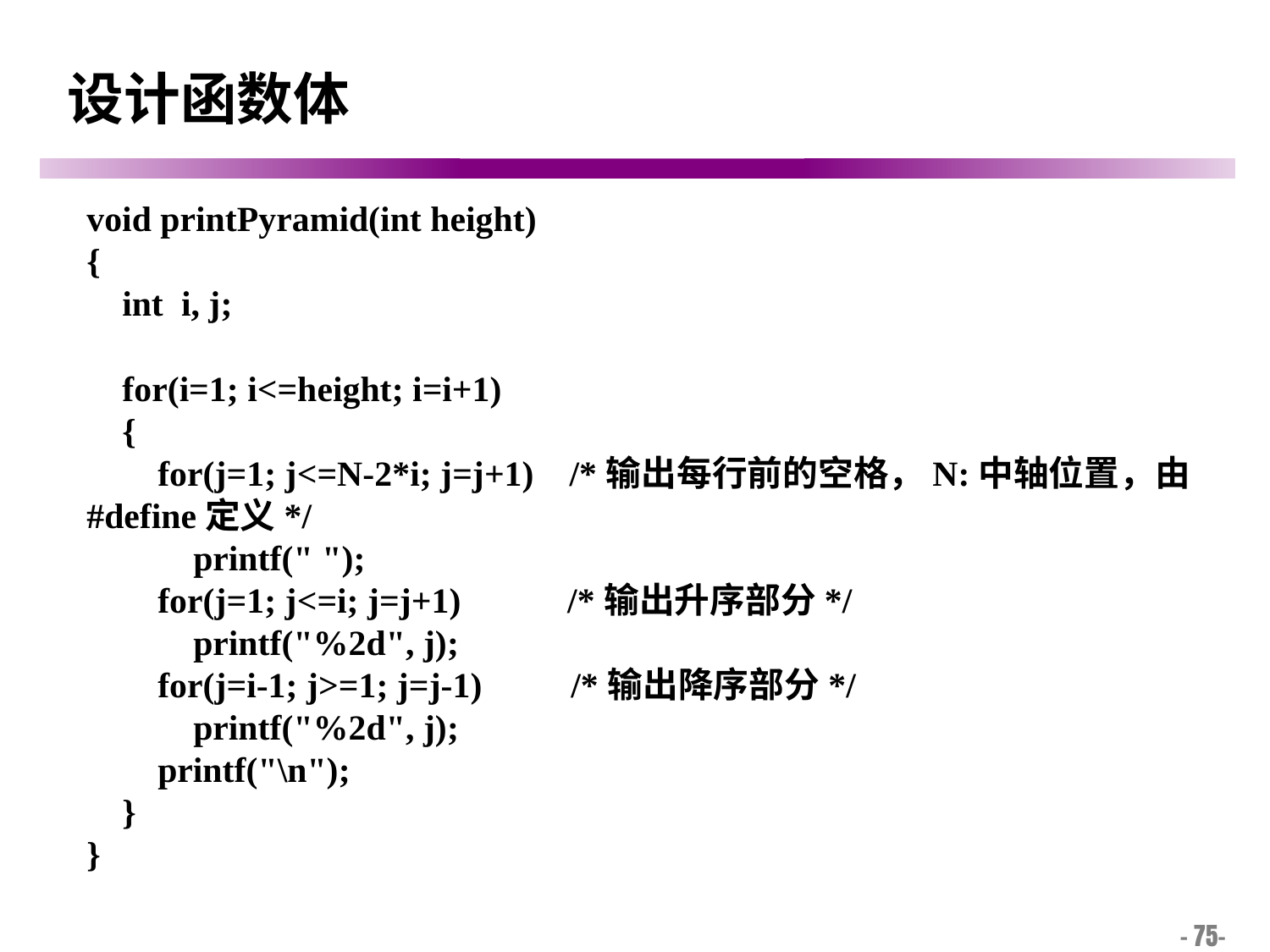

# 设计函数体
void printPyramid(int height)
{
    int  i, j;

    for(i=1; i<=height; i=i+1)
    {
        for(j=1; j<=N-2*i; j=j+1)    /*输出每行前的空格，N:中轴位置，由#define定义*/
            printf(" ");
        for(j=1; j<=i; j=j+1)            /*输出升序部分*/
            printf("%2d", j);
        for(j=i-1; j>=1; j=j-1)          /*输出降序部分*/
            printf("%2d", j);
        printf("\n");
    }
}
 - 75-